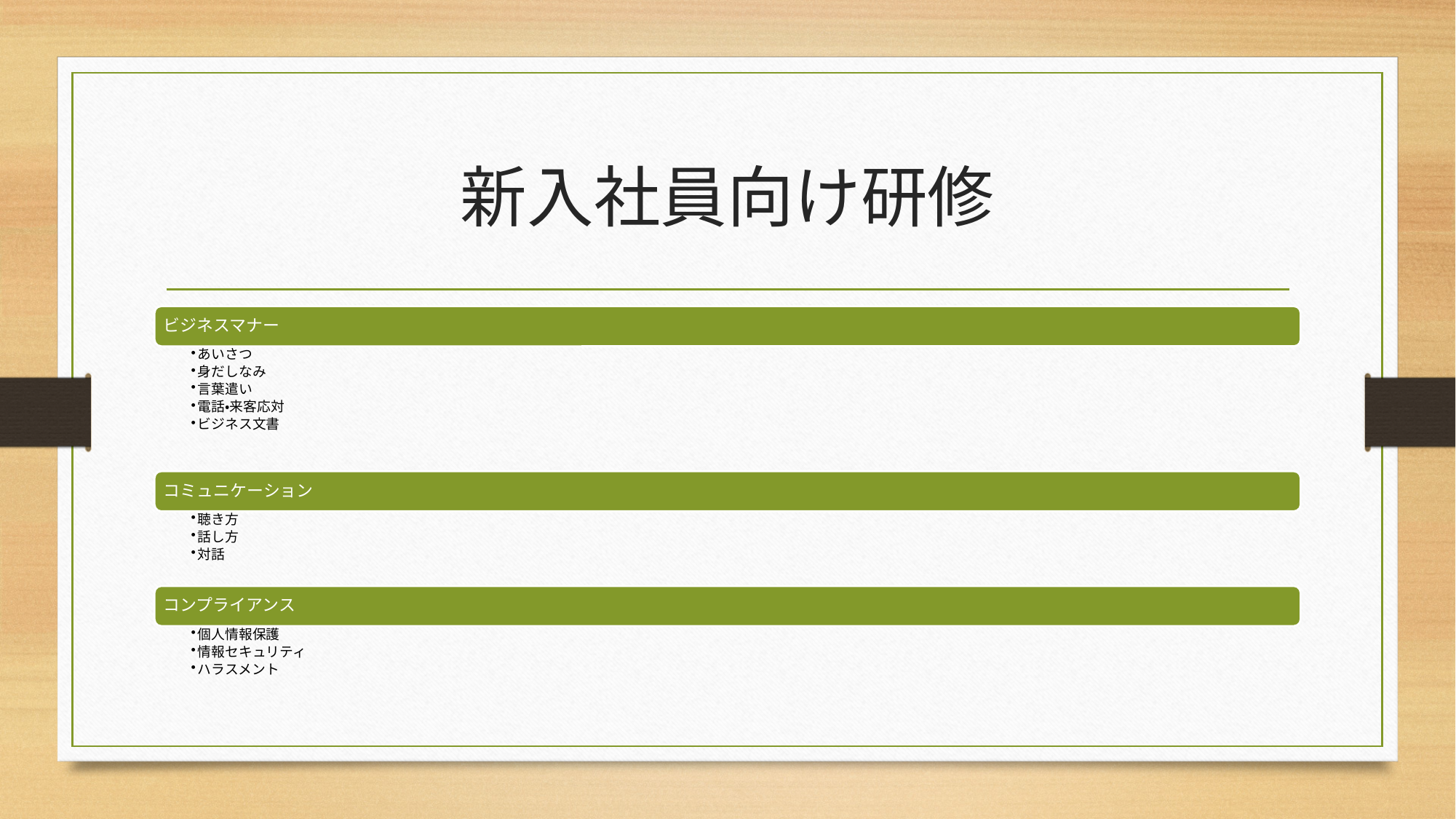

# 新入社員向け研修
ビジネスマナー
あいさつ
身だしなみ
言葉遣い
電話・来客応対
ビジネス文書
コミュニケーション
聴き方
話し方
対話
コンプライアンス
個人情報保護
情報セキュリティ
ハラスメント